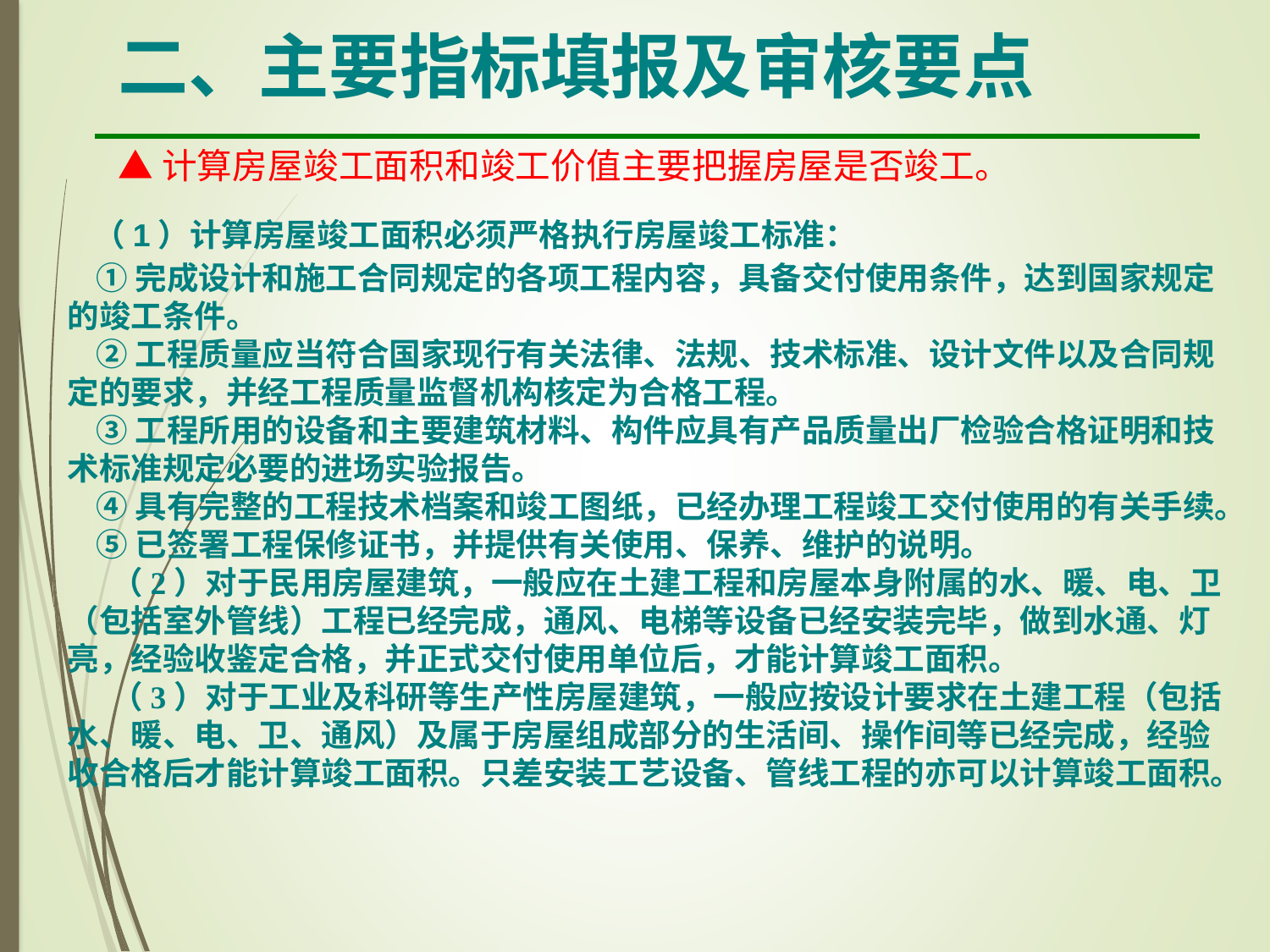

二、主要指标填报及审核要点
    ▲计算房屋竣工面积和竣工价值主要把握房屋是否竣工。
 （1）计算房屋竣工面积必须严格执行房屋竣工标准：
    ①完成设计和施工合同规定的各项工程内容，具备交付使用条件，达到国家规定的竣工条件。
    ②工程质量应当符合国家现行有关法律、法规、技术标准、设计文件以及合同规定的要求，并经工程质量监督机构核定为合格工程。
    ③工程所用的设备和主要建筑材料、构件应具有产品质量出厂检验合格证明和技术标准规定必要的进场实验报告。
    ④具有完整的工程技术档案和竣工图纸，已经办理工程竣工交付使用的有关手续。
    ⑤已签署工程保修证书，并提供有关使用、保养、维护的说明。
     （2）对于民用房屋建筑，一般应在土建工程和房屋本身附属的水、暖、电、卫（包括室外管线）工程已经完成，通风、电梯等设备已经安装完毕，做到水通、灯亮，经验收鉴定合格，并正式交付使用单位后，才能计算竣工面积。
     （3）对于工业及科研等生产性房屋建筑，一般应按设计要求在土建工程（包括水、暖、电、卫、通风）及属于房屋组成部分的生活间、操作间等已经完成，经验收合格后才能计算竣工面积。只差安装工艺设备、管线工程的亦可以计算竣工面积。